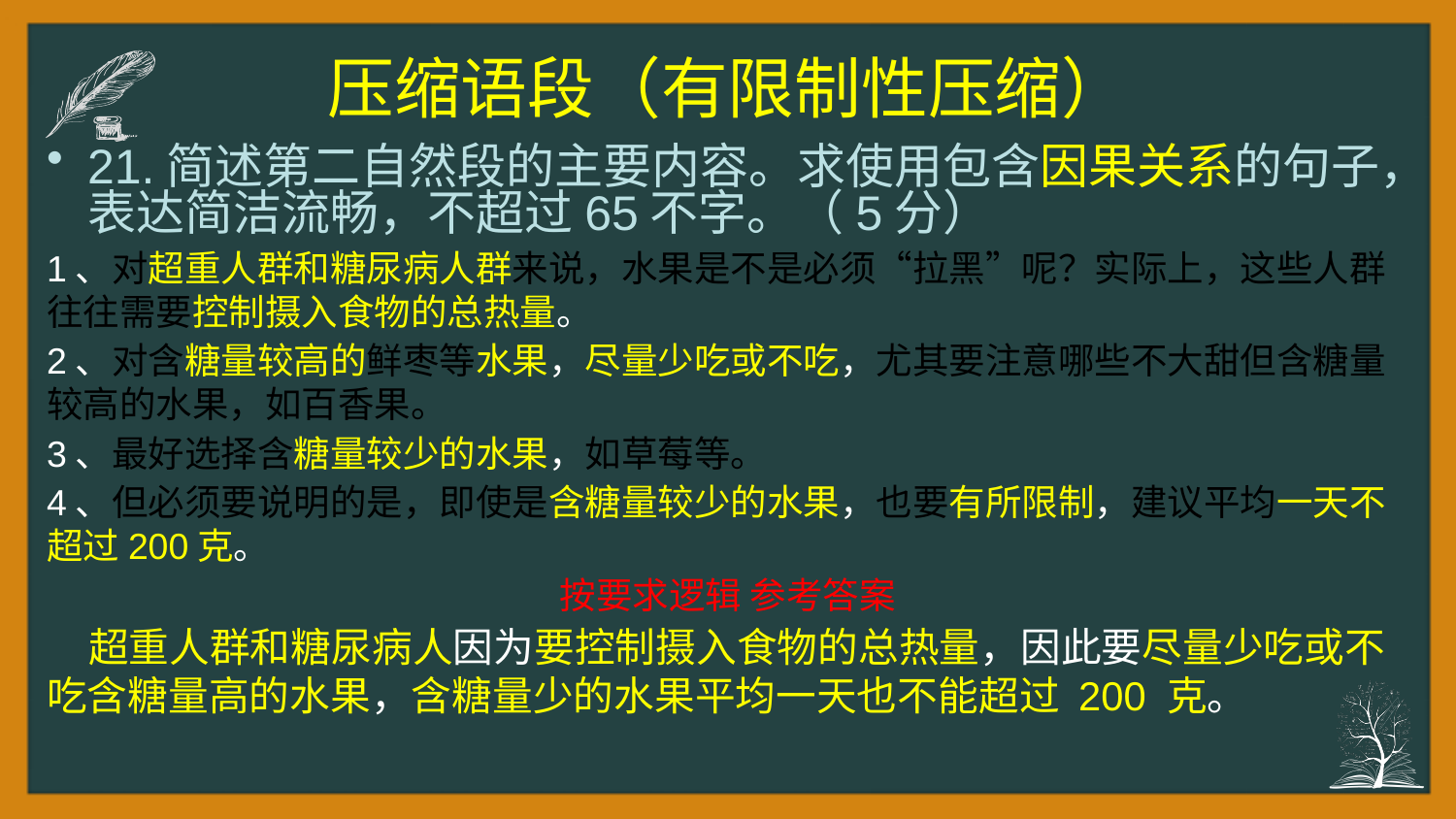

# 压缩语段（有限制性压缩）
21.简述第二自然段的主要内容。求使用包含因果关系的句子，表达简洁流畅，不超过65不字。（5分）
1、对超重人群和糖尿病人群来说，水果是不是必须“拉黑”呢？实际上，这些人群往往需要控制摄入食物的总热量。
2、对含糖量较高的鲜枣等水果，尽量少吃或不吃，尤其要注意哪些不大甜但含糖量较高的水果，如百香果。
3、最好选择含糖量较少的水果，如草莓等。
4、但必须要说明的是，即使是含糖量较少的水果，也要有所限制，建议平均一天不超过200克。
按要求逻辑 参考答案
    超重人群和糖尿病人因为要控制摄入食物的总热量，因此要尽量少吃或不吃含糖量高的水果，含糖量少的水果平均一天也不能超过 200 克。